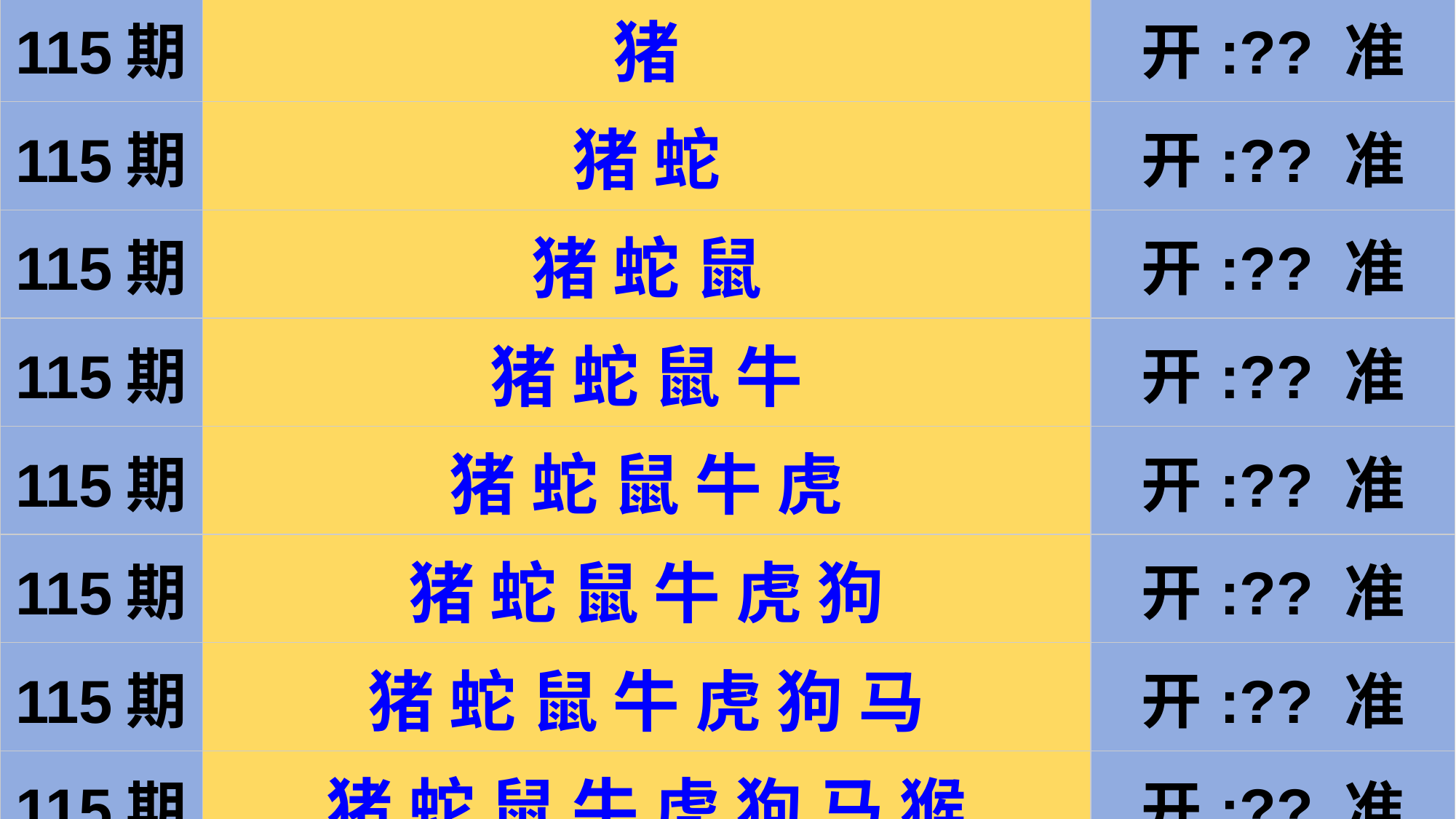

| 115期 | 猪 | 开:?? 准 |
| --- | --- | --- |
| 115期 | 猪 蛇 | 开:?? 准 |
| 115期 | 猪 蛇 鼠 | 开:?? 准 |
| 115期 | 猪 蛇 鼠 牛 | 开:?? 准 |
| 115期 | 猪 蛇 鼠 牛 虎 | 开:?? 准 |
| 115期 | 猪 蛇 鼠 牛 虎 狗 | 开:?? 准 |
| 115期 | 猪 蛇 鼠 牛 虎 狗 马 | 开:?? 准 |
| 115期 | 猪 蛇 鼠 牛 虎 狗 马 猴 | 开:?? 准 |
| 115期 | 猪 蛇 鼠 牛 虎 狗 马 猴 鸡 | 开:?? 准 |
#